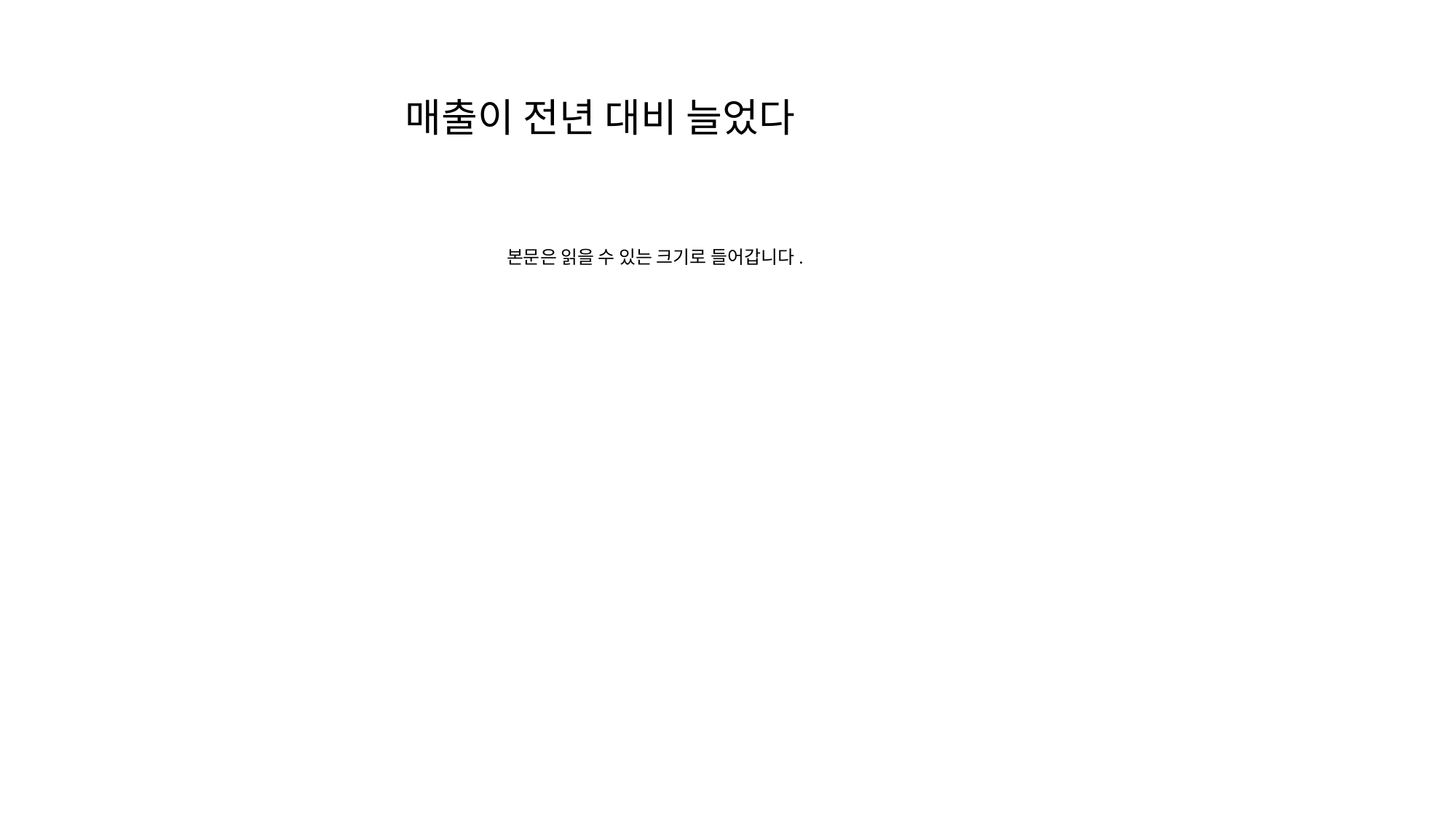

매출이 전년 대비 늘었다
본문은 읽을 수 있는 크기로 들어갑니다.